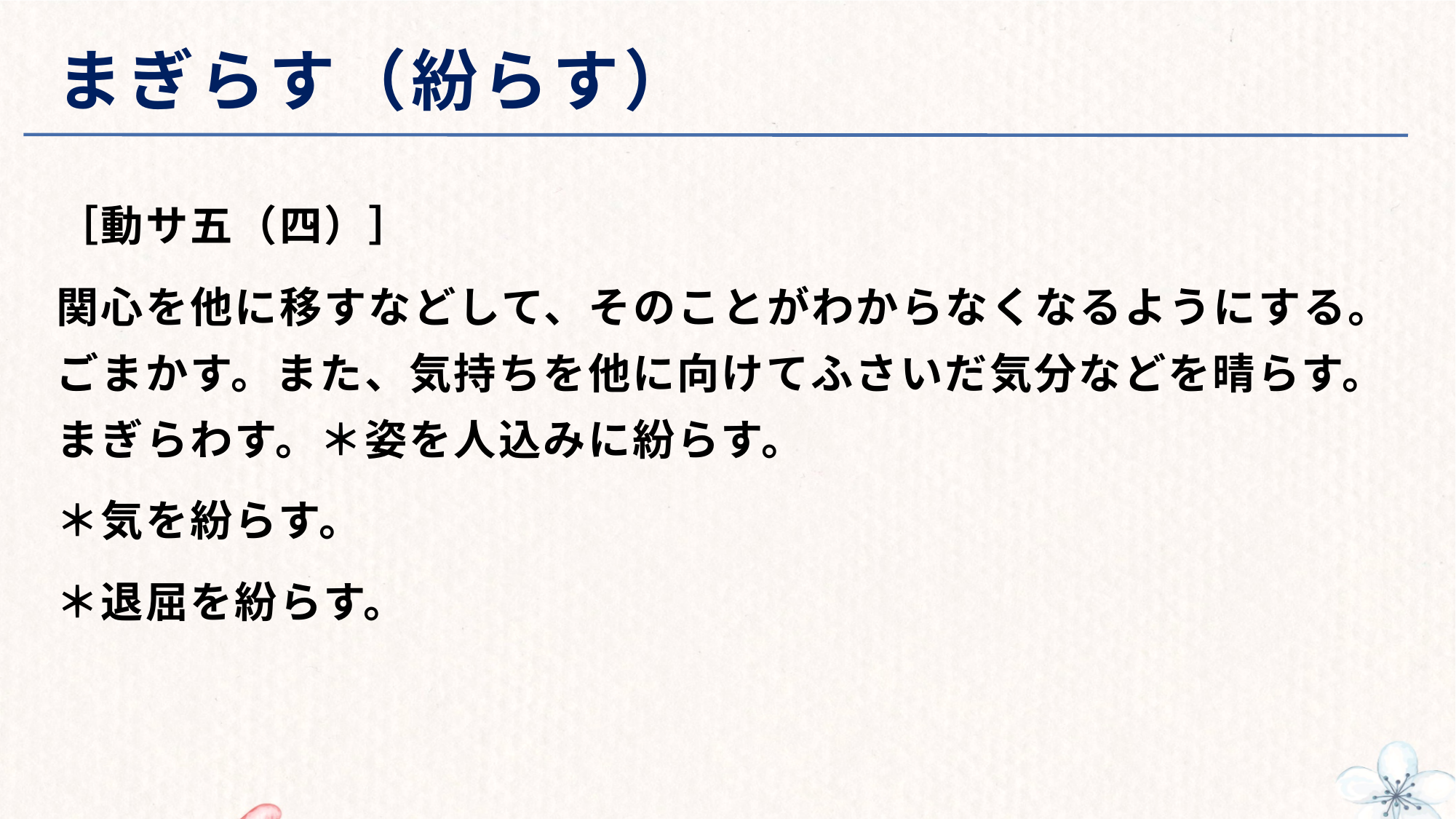

# まぎらす（紛らす）
［動サ五（四）］
関心を他に移すなどして、そのことがわからなくなるようにする。ごまかす。また、気持ちを他に向けてふさいだ気分などを晴らす。まぎらわす。＊姿を人込みに紛らす。
＊気を紛らす。
＊退屈を紛らす。